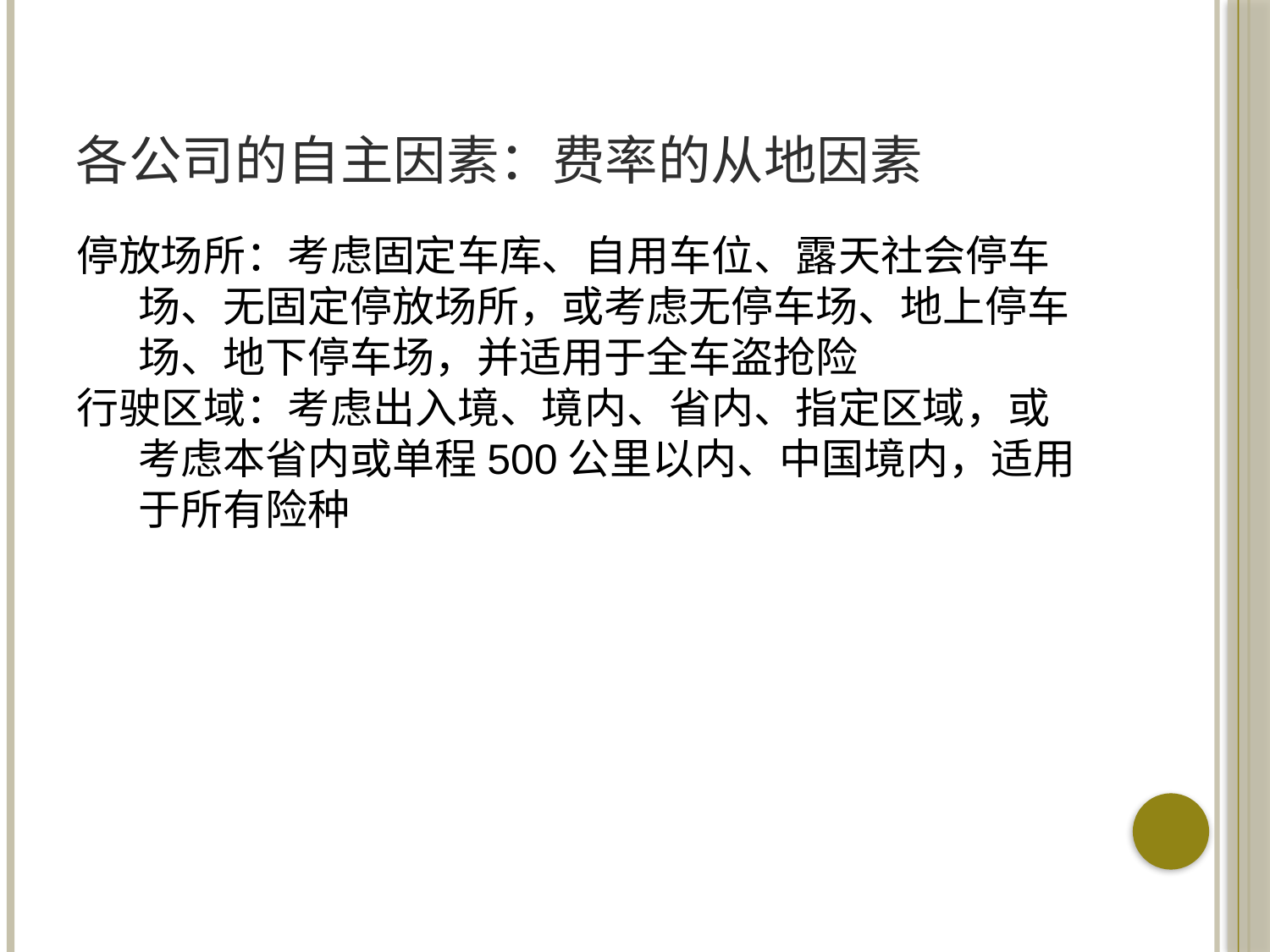

# 各公司的自主因素：费率的从地因素
停放场所：考虑固定车库、自用车位、露天社会停车场、无固定停放场所，或考虑无停车场、地上停车场、地下停车场，并适用于全车盗抢险
行驶区域：考虑出入境、境内、省内、指定区域，或考虑本省内或单程500公里以内、中国境内，适用于所有险种